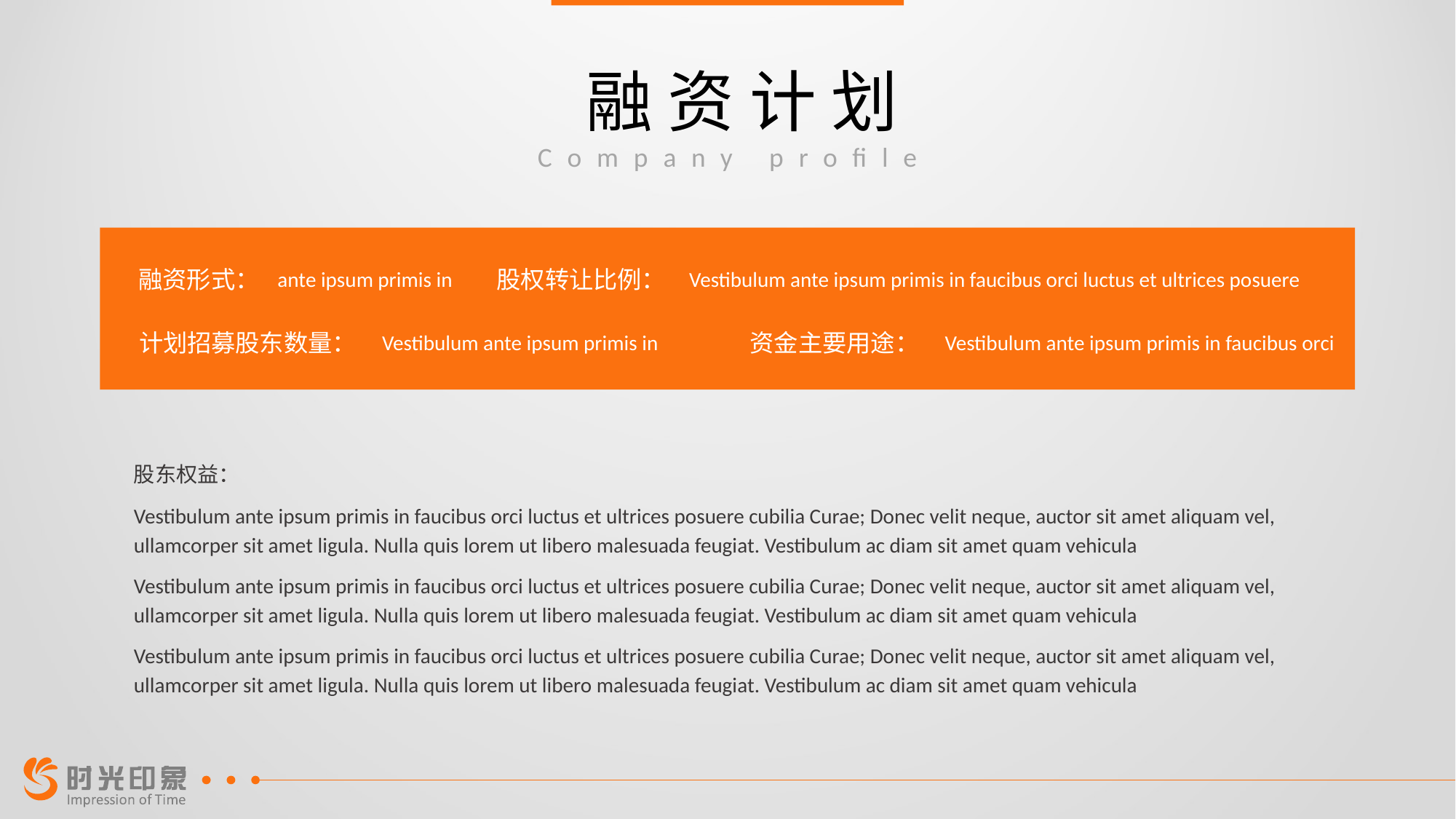

# 融资计划
Company profile

融资形式：
股权转让比例：
ante ipsum primis in
Vestibulum ante ipsum primis in faucibus orci luctus et ultrices posuere
计划招募股东数量：
资金主要用途：
Vestibulum ante ipsum primis in
Vestibulum ante ipsum primis in faucibus orci
股东权益：
Vestibulum ante ipsum primis in faucibus orci luctus et ultrices posuere cubilia Curae; Donec velit neque, auctor sit amet aliquam vel, ullamcorper sit amet ligula. Nulla quis lorem ut libero malesuada feugiat. Vestibulum ac diam sit amet quam vehicula
Vestibulum ante ipsum primis in faucibus orci luctus et ultrices posuere cubilia Curae; Donec velit neque, auctor sit amet aliquam vel, ullamcorper sit amet ligula. Nulla quis lorem ut libero malesuada feugiat. Vestibulum ac diam sit amet quam vehicula
Vestibulum ante ipsum primis in faucibus orci luctus et ultrices posuere cubilia Curae; Donec velit neque, auctor sit amet aliquam vel, ullamcorper sit amet ligula. Nulla quis lorem ut libero malesuada feugiat. Vestibulum ac diam sit amet quam vehicula